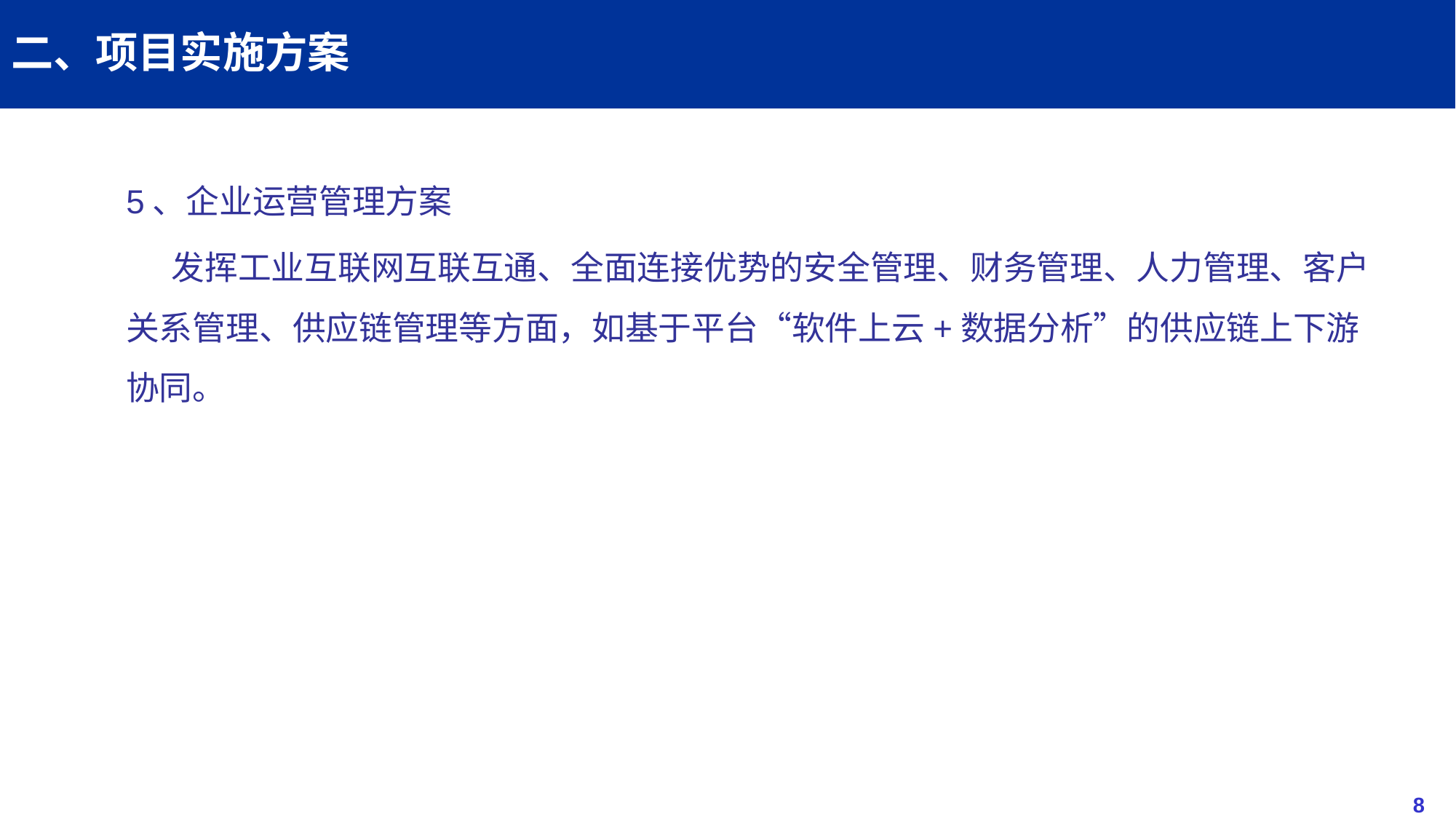

# 二、项目实施方案
5、企业运营管理方案
     发挥工业互联网互联互通、全面连接优势的安全管理、财务管理、人力管理、客户关系管理、供应链管理等方面，如基于平台“软件上云+数据分析”的供应链上下游协同。